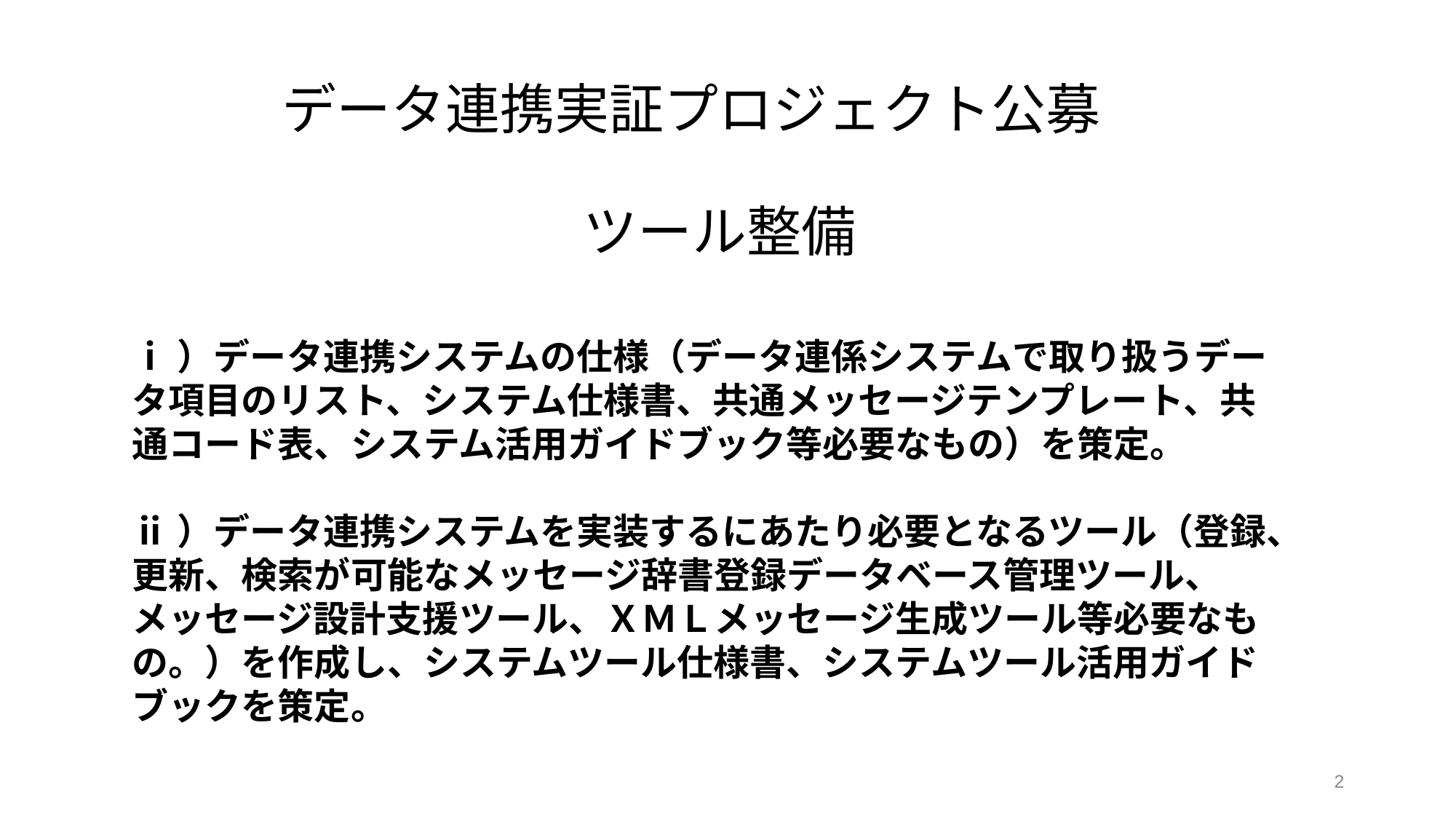

データ連携実証プロジェクト公募
ツール整備
ⅰ）データ連携システムの仕様（データ連係システムで取り扱うデータ項目のリスト、システム仕様書、共通メッセージテンプレート、共通コード表、システム活用ガイドブック等必要なもの）を策定。

ⅱ）データ連携システムを実装するにあたり必要となるツール（登録、更新、検索が可能なメッセージ辞書登録データベース管理ツール、メッセージ設計支援ツール、ＸＭＬメッセージ生成ツール等必要なもの。）を作成し、システムツール仕様書、システムツール活用ガイドブックを策定。
2